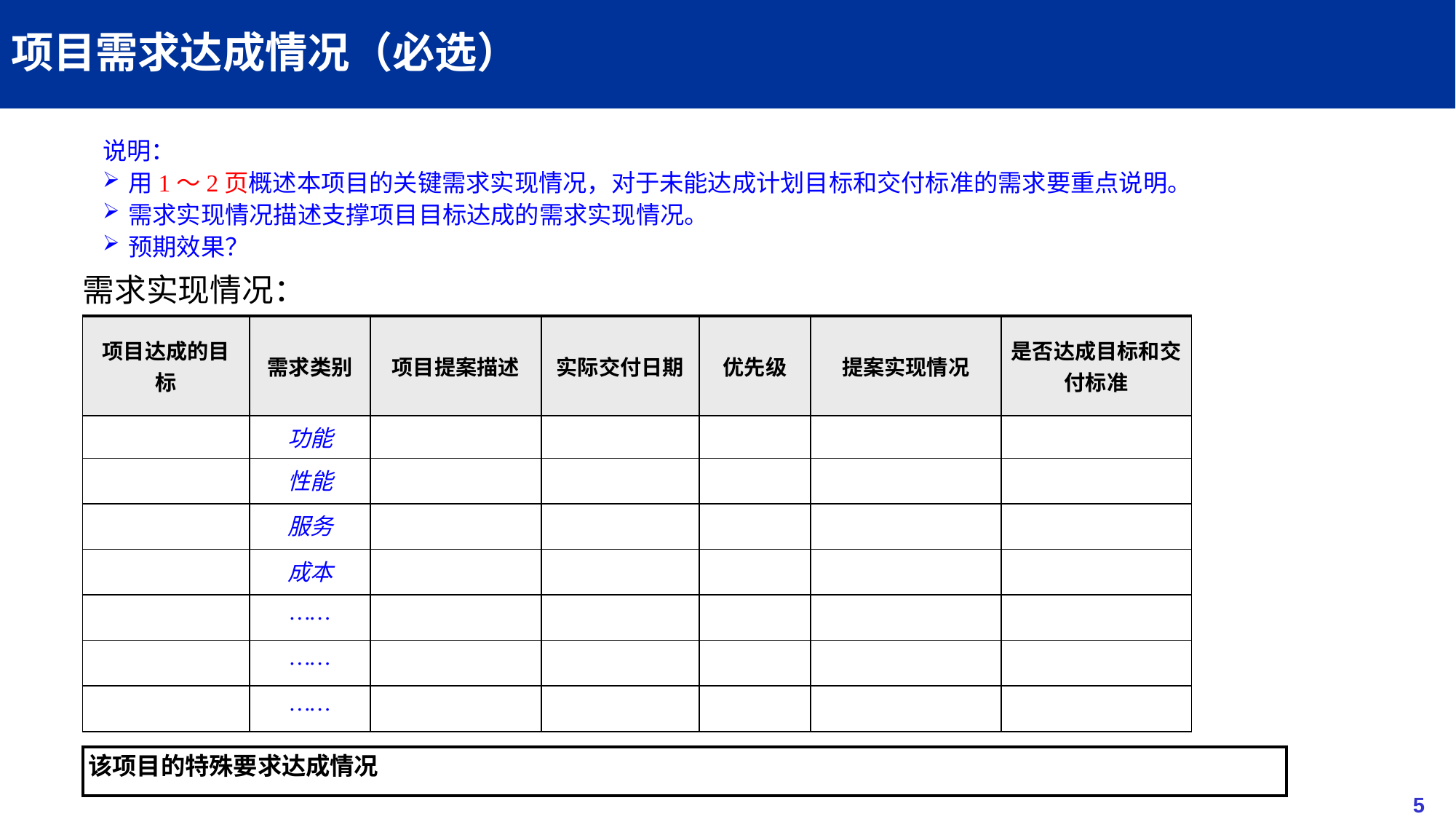

# 项目需求达成情况（必选）
说明：
用1～2页概述本项目的关键需求实现情况，对于未能达成计划目标和交付标准的需求要重点说明。
需求实现情况描述支撑项目目标达成的需求实现情况。
预期效果？
需求实现情况：
| 项目达成的目标 | 需求类别 | 项目提案描述 | 实际交付日期 | 优先级 | 提案实现情况 | 是否达成目标和交付标准 |
| --- | --- | --- | --- | --- | --- | --- |
|  | 功能 |  |  |  |  |  |
|  | 性能 |  |  |  |  |  |
|  | 服务 |  |  |  |  |  |
|  | 成本 |  |  |  |  |  |
|  | …… |  |  |  |  |  |
|  | …… |  |  |  |  |  |
|  | …… |  |  |  |  |  |
| 该项目的特殊要求达成情况 |
| --- |